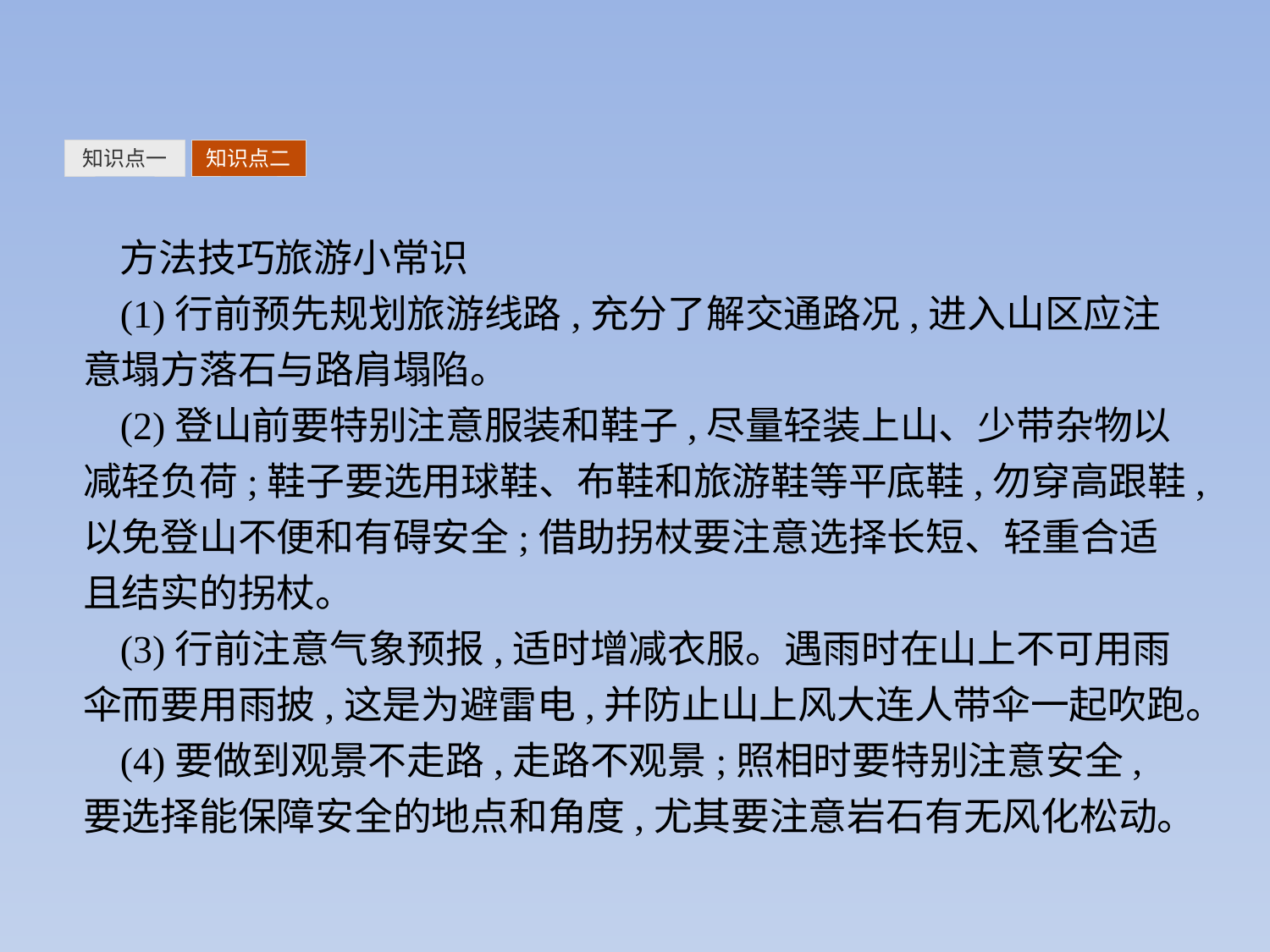

知识点一
知识点二
方法技巧旅游小常识
(1)行前预先规划旅游线路,充分了解交通路况,进入山区应注意塌方落石与路肩塌陷。
(2)登山前要特别注意服装和鞋子,尽量轻装上山、少带杂物以减轻负荷;鞋子要选用球鞋、布鞋和旅游鞋等平底鞋,勿穿高跟鞋,以免登山不便和有碍安全;借助拐杖要注意选择长短、轻重合适且结实的拐杖。
(3)行前注意气象预报,适时增减衣服。遇雨时在山上不可用雨伞而要用雨披,这是为避雷电,并防止山上风大连人带伞一起吹跑。
(4)要做到观景不走路,走路不观景;照相时要特别注意安全,要选择能保障安全的地点和角度,尤其要注意岩石有无风化松动。